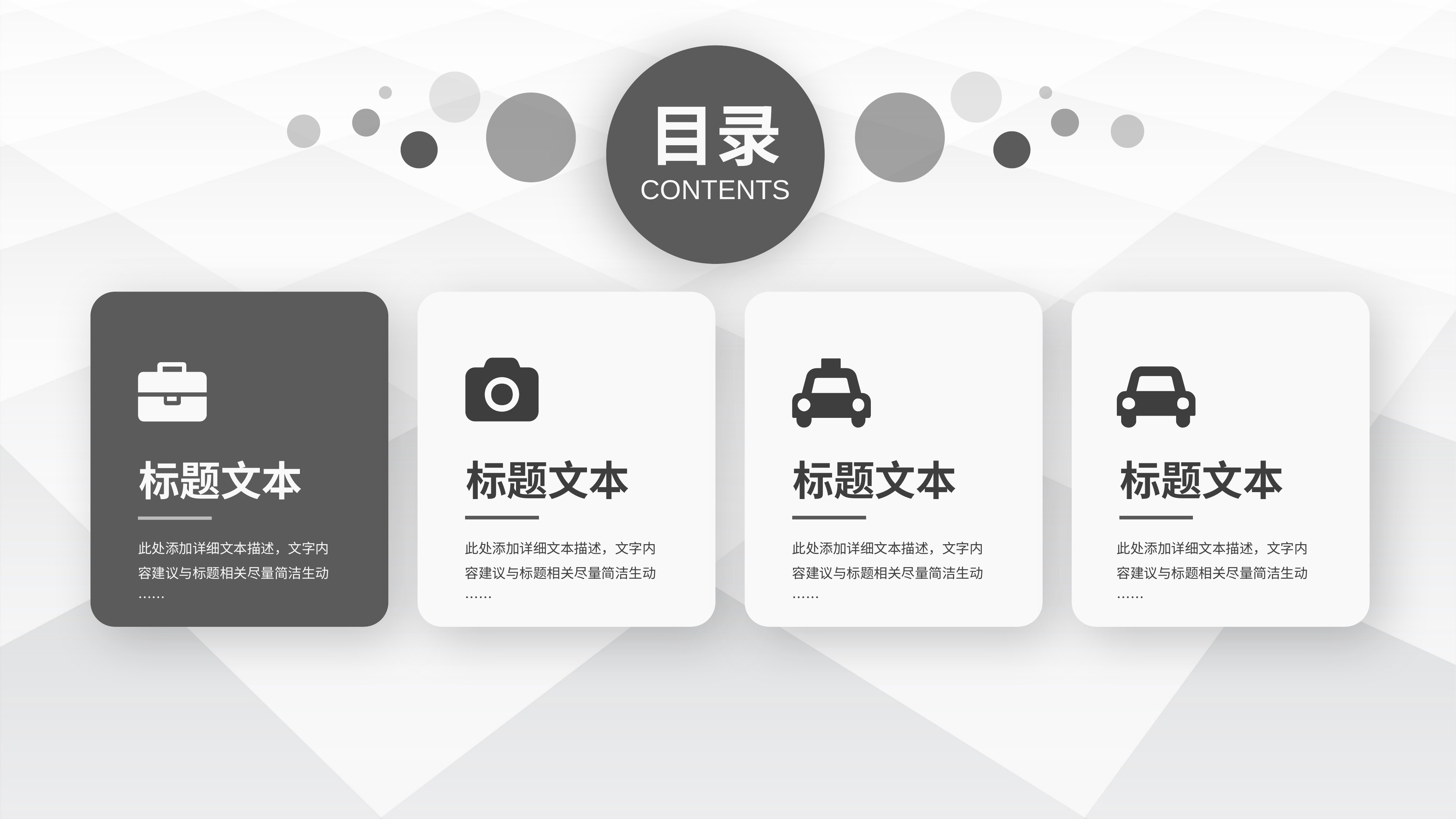

51PPT模板网   www.5 1pptmoban.com

目录
CONTENTS

标题文本
标题文本
标题文本
标题文本
此处添加详细文本描述，文字内容建议与标题相关尽量简洁生动……
此处添加详细文本描述，文字内容建议与标题相关尽量简洁生动……
此处添加详细文本描述，文字内容建议与标题相关尽量简洁生动……
此处添加详细文本描述，文字内容建议与标题相关尽量简洁生动……